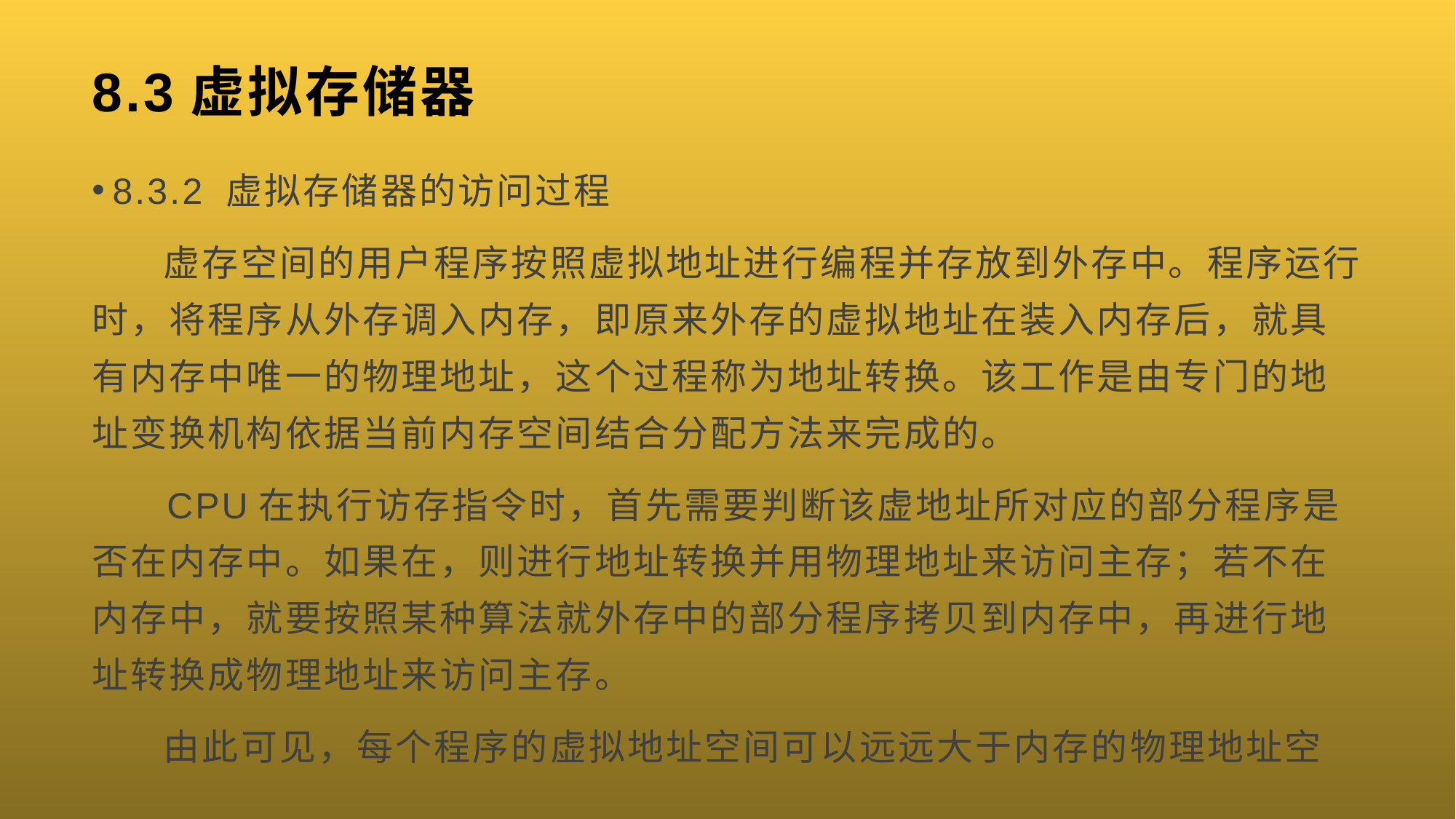

# 8.3虚拟存储器
8.3.2 虚拟存储器的访问过程
      虚存空间的用户程序按照虚拟地址进行编程并存放到外存中。程序运行时，将程序从外存调入内存，即原来外存的虚拟地址在装入内存后，就具有内存中唯一的物理地址，这个过程称为地址转换。该工作是由专门的地址变换机构依据当前内存空间结合分配方法来完成的。
      CPU在执行访存指令时，首先需要判断该虚地址所对应的部分程序是否在内存中。如果在，则进行地址转换并用物理地址来访问主存；若不在内存中，就要按照某种算法就外存中的部分程序拷贝到内存中，再进行地址转换成物理地址来访问主存。
      由此可见，每个程序的虚拟地址空间可以远远大于内存的物理地址空